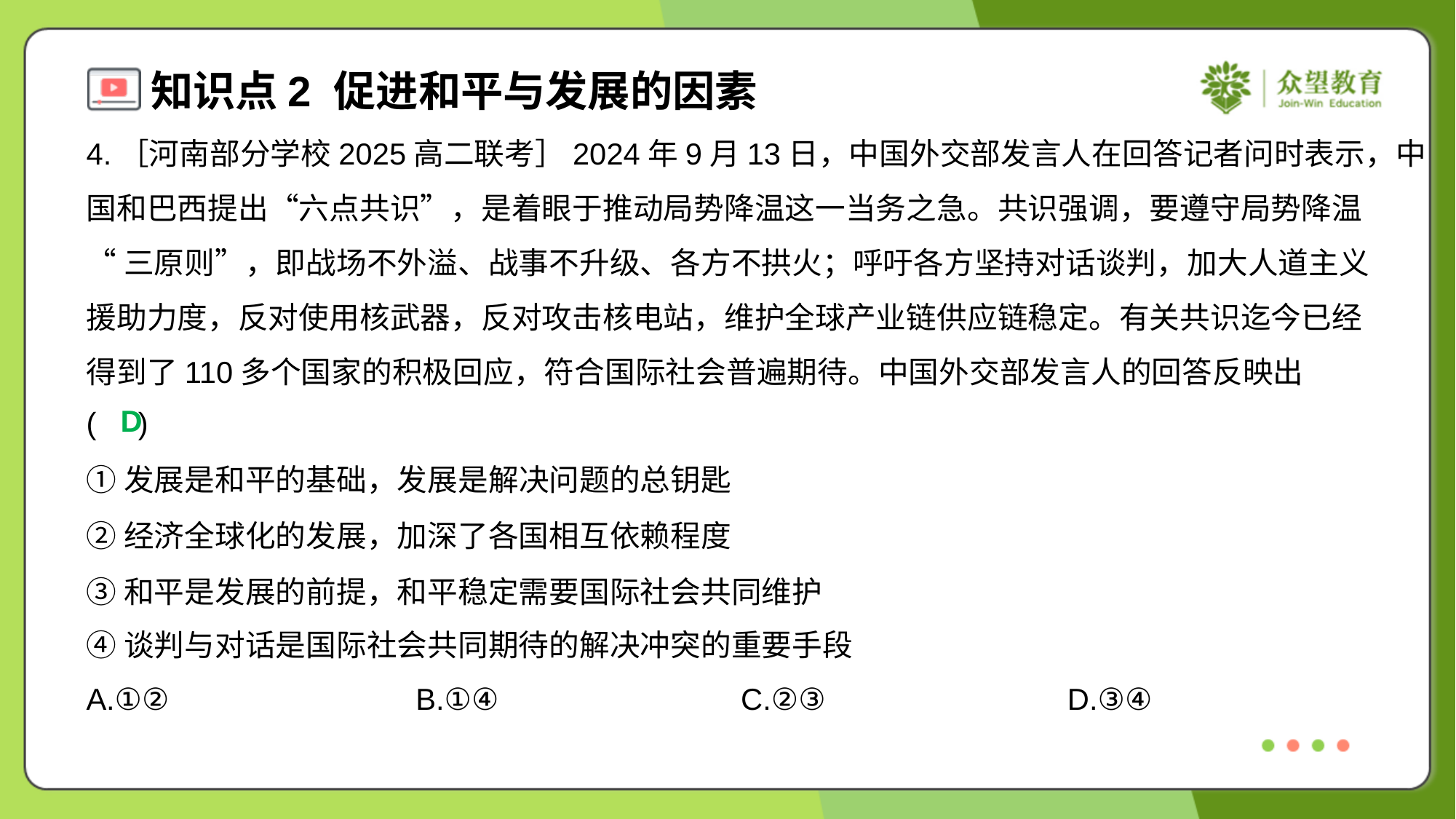

4.［河南部分学校2025高二联考］2024年9月13日，中国外交部发言人在回答记者问时表示，中
国和巴西提出“六点共识”，是着眼于推动局势降温这一当务之急。共识强调，要遵守局势降温
“三原则”，即战场不外溢、战事不升级、各方不拱火；呼吁各方坚持对话谈判，加大人道主义
援助力度，反对使用核武器，反对攻击核电站，维护全球产业链供应链稳定。有关共识迄今已经
得到了110多个国家的积极回应，符合国际社会普遍期待。中国外交部发言人的回答反映出
(     )
D
①发展是和平的基础，发展是解决问题的总钥匙
②经济全球化的发展，加深了各国相互依赖程度
③和平是发展的前提，和平稳定需要国际社会共同维护
④谈判与对话是国际社会共同期待的解决冲突的重要手段
A.①②	B.①④	C.②③	D.③④